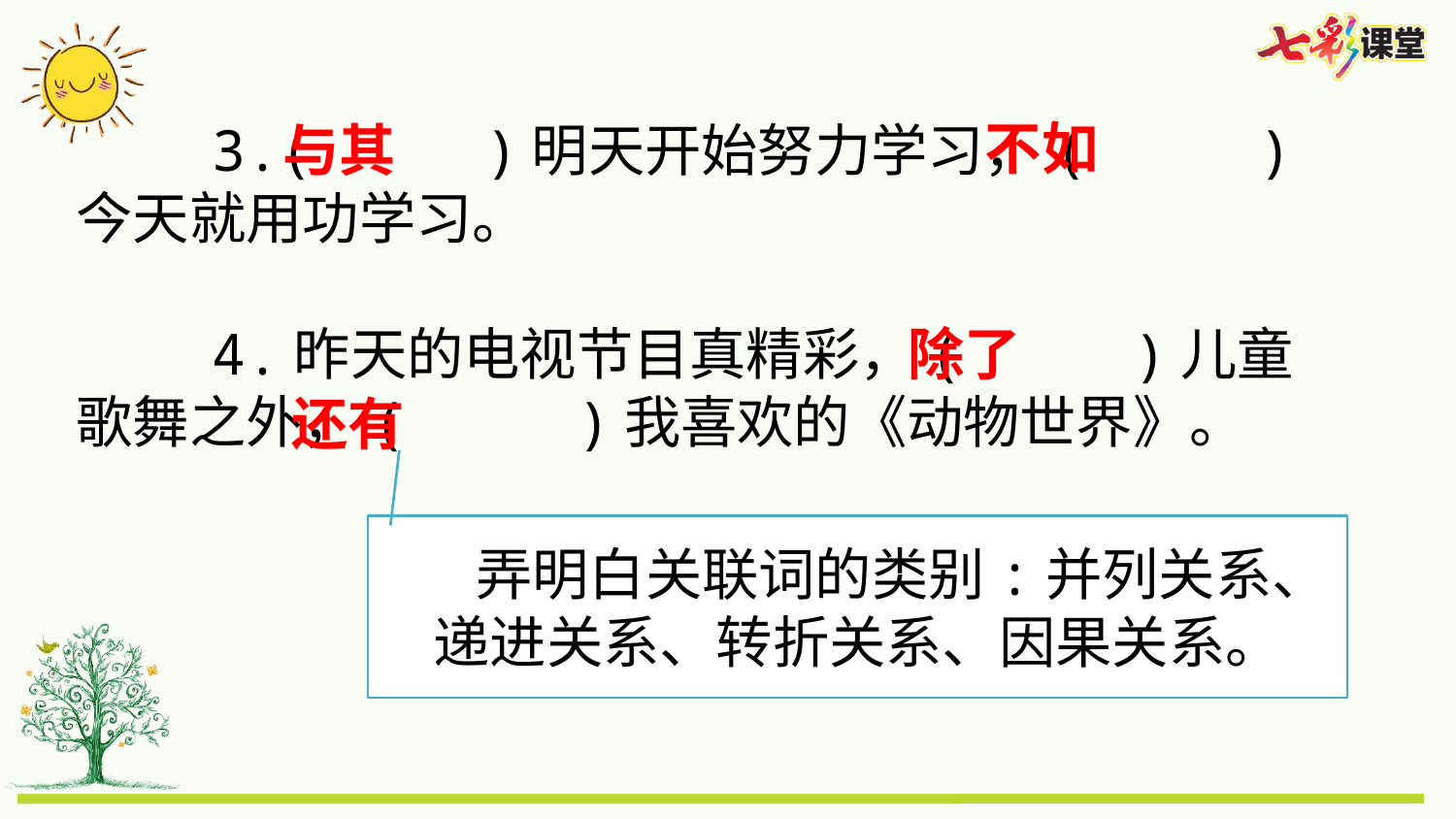

不如
    3.(     )明天开始努力学习，(     )今天就用功学习。

    4.昨天的电视节目真精彩，(     )儿童歌舞之外，(     )我喜欢的《动物世界》。
与其
除了
还有
      弄明白关联词的类别:并列关系、递进关系、转折关系、因果关系。